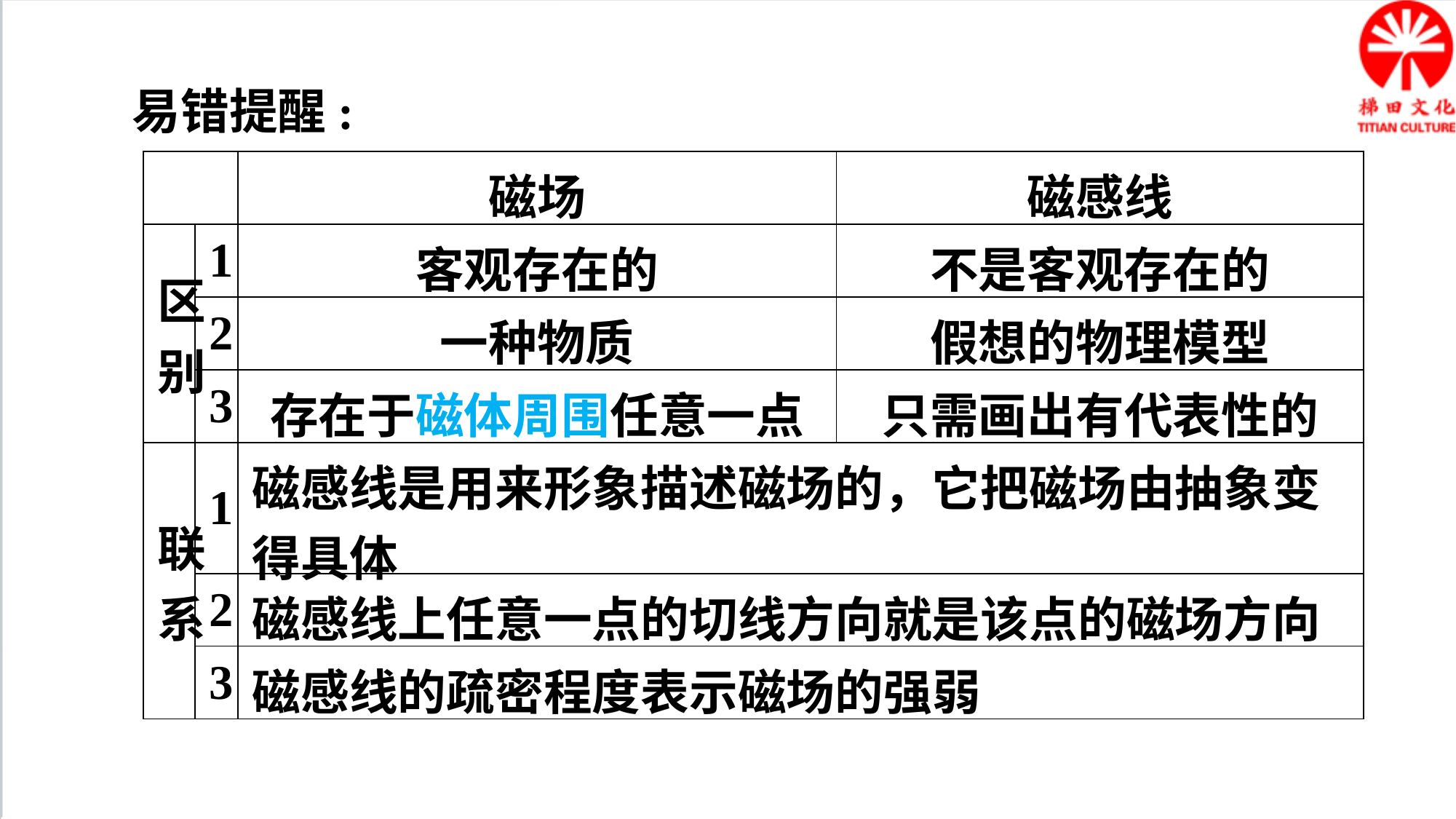

易错提醒:
|  |  | 磁场 | 磁感线 |
| --- | --- | --- | --- |
| 区别 | 1 | 客观存在的 | 不是客观存在的 |
|  | 2 | 一种物质 | 假想的物理模型 |
|  | 3 | 存在于磁体周围任意一点 | 只需画出有代表性的 |
| 联 系 | 1 | 磁感线是用来形象描述磁场的，它把磁场由抽象变得具体 |  |
|  | 2 | 磁感线上任意一点的切线方向就是该点的磁场方向 |  |
|  | 3 | 磁感线的疏密程度表示磁场的强弱 |  |